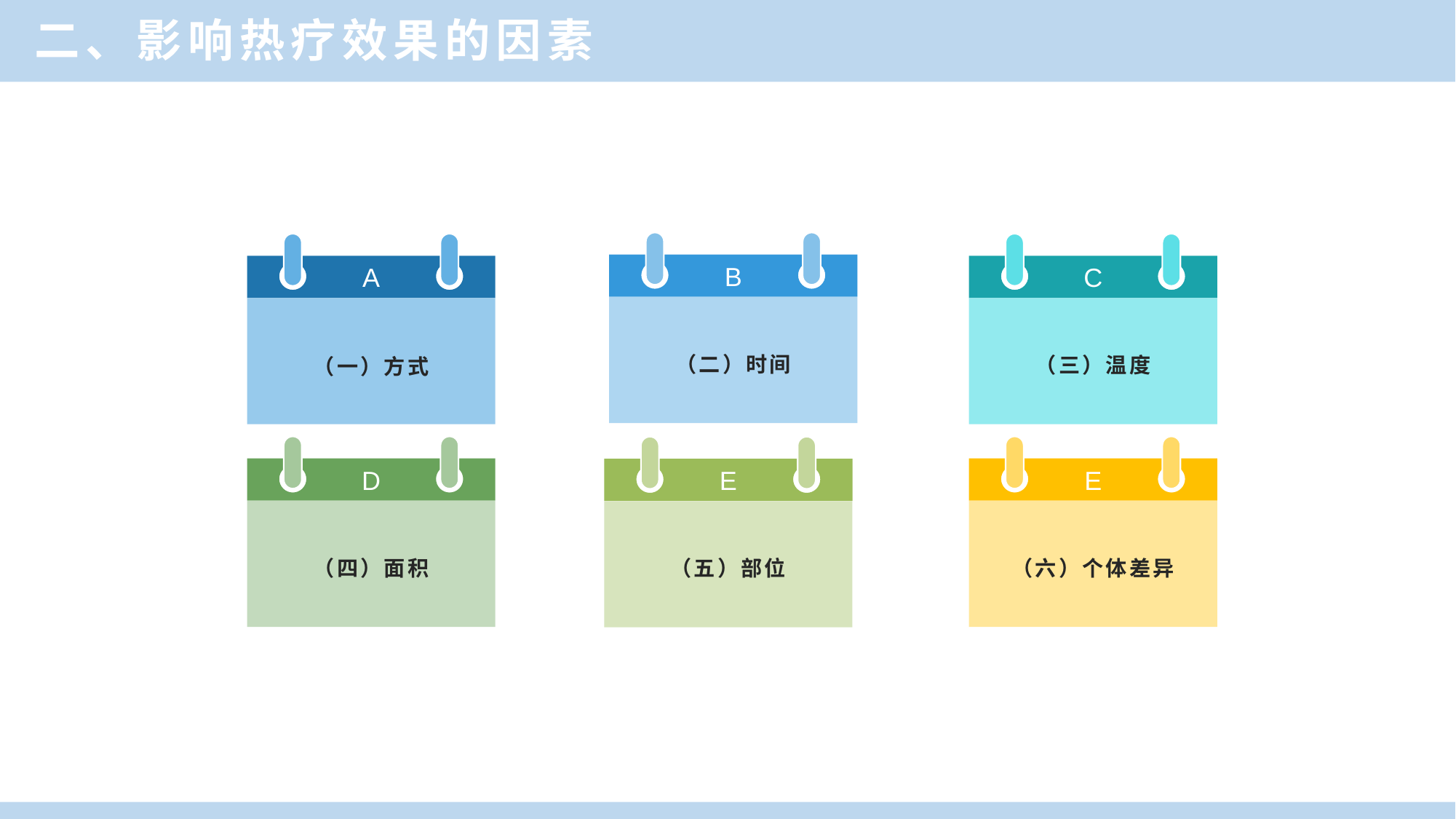

二、影响热疗效果的因素

B

（二）时间

A

（一）方式

C

（三）温度

D

（四）面积

E

（六）个体差异

E

（五）部位